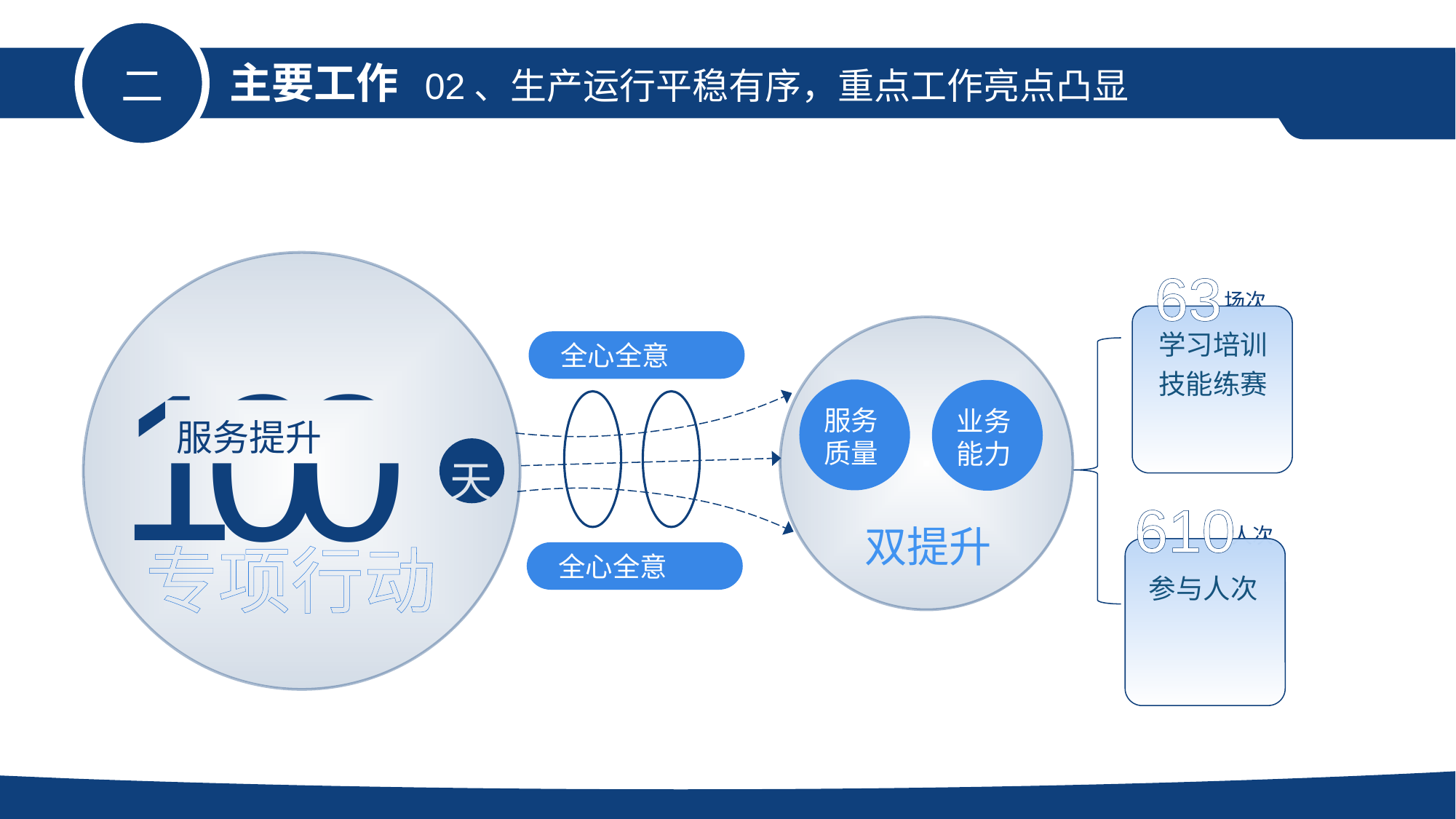

主要工作
02、生产运行平稳有序，重点工作亮点凸显
二
63
场次

学习培训
技能练赛
610
人次

参与人次
100
服务提升
天

专项行动

双提升

服务
质量

业务能力

全心全意

全心全意